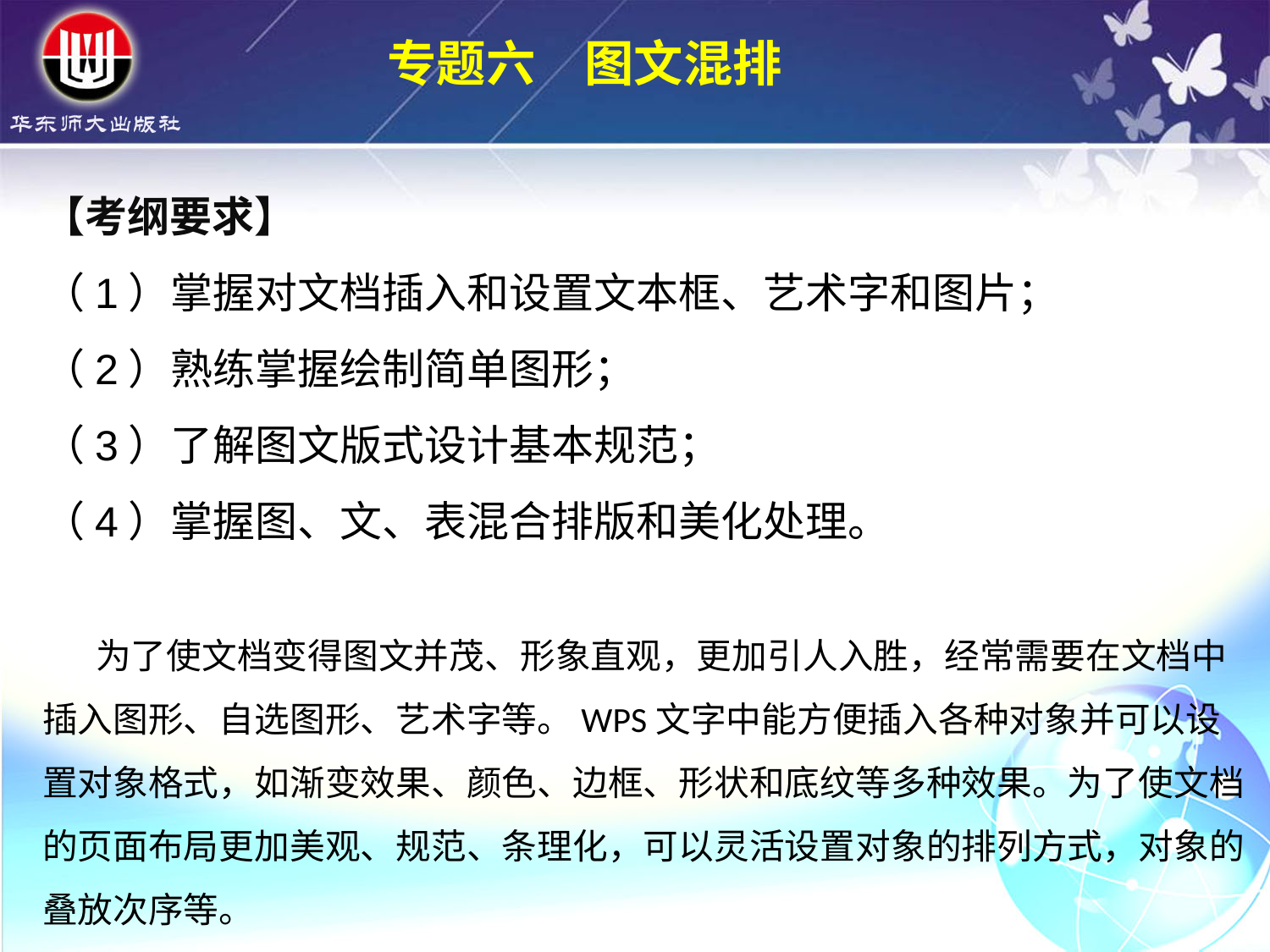

专题六　图文混排
【考纲要求】
（1）掌握对文档插入和设置文本框、艺术字和图片；
（2）熟练掌握绘制简单图形；
（3）了解图文版式设计基本规范；
（4）掌握图、文、表混合排版和美化处理。

 为了使文档变得图文并茂、形象直观，更加引人入胜，经常需要在文档中插入图形、自选图形、艺术字等。WPS文字中能方便插入各种对象并可以设置对象格式，如渐变效果、颜色、边框、形状和底纹等多种效果。为了使文档的页面布局更加美观、规范、条理化，可以灵活设置对象的排列方式，对象的叠放次序等。